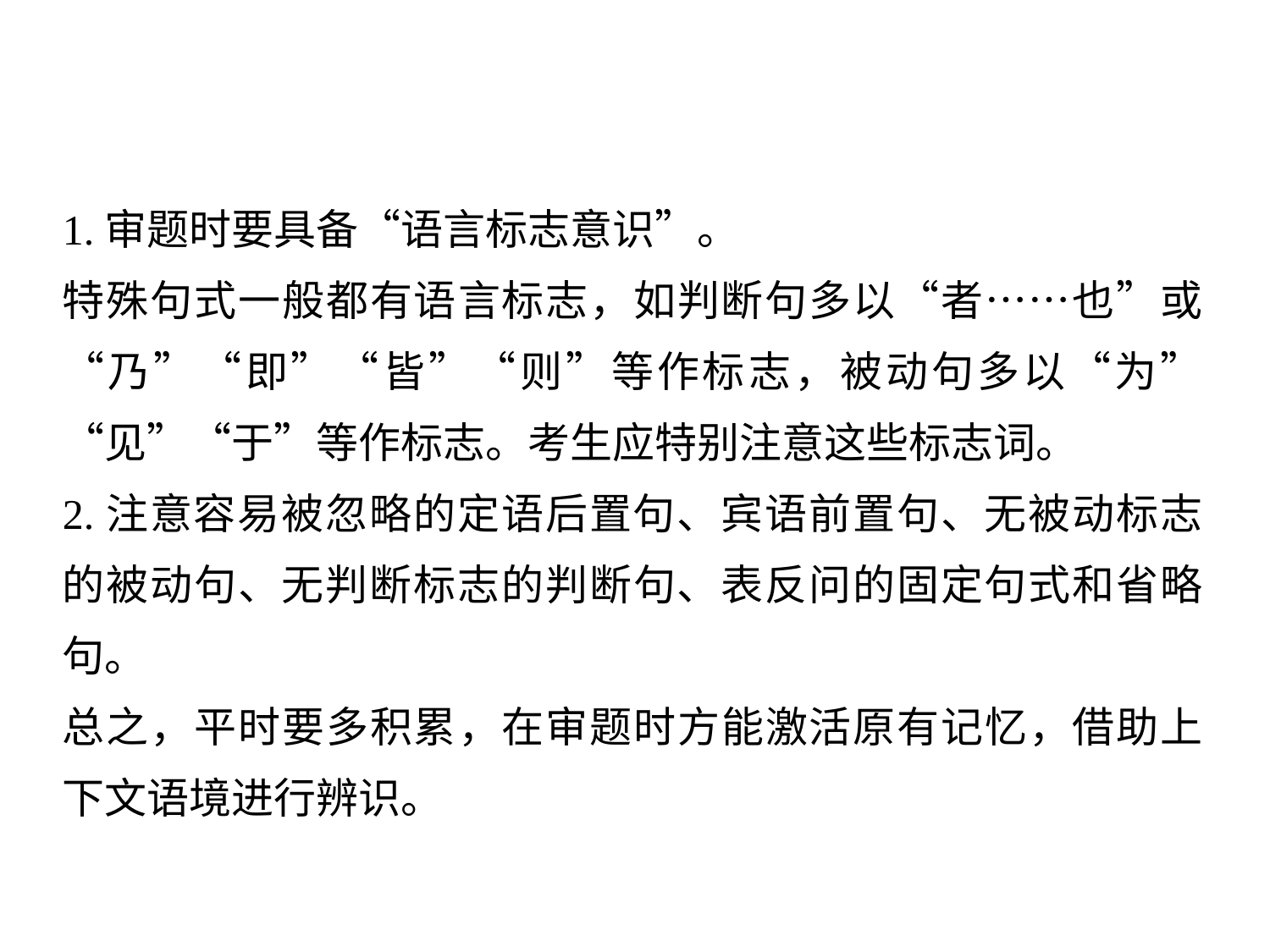

1.审题时要具备“语言标志意识”。
特殊句式一般都有语言标志，如判断句多以“者……也”或“乃”“即”“皆”“则”等作标志，被动句多以“为”“见”“于”等作标志。考生应特别注意这些标志词。
2.注意容易被忽略的定语后置句、宾语前置句、无被动标志的被动句、无判断标志的判断句、表反问的固定句式和省略句。
总之，平时要多积累，在审题时方能激活原有记忆，借助上下文语境进行辨识。